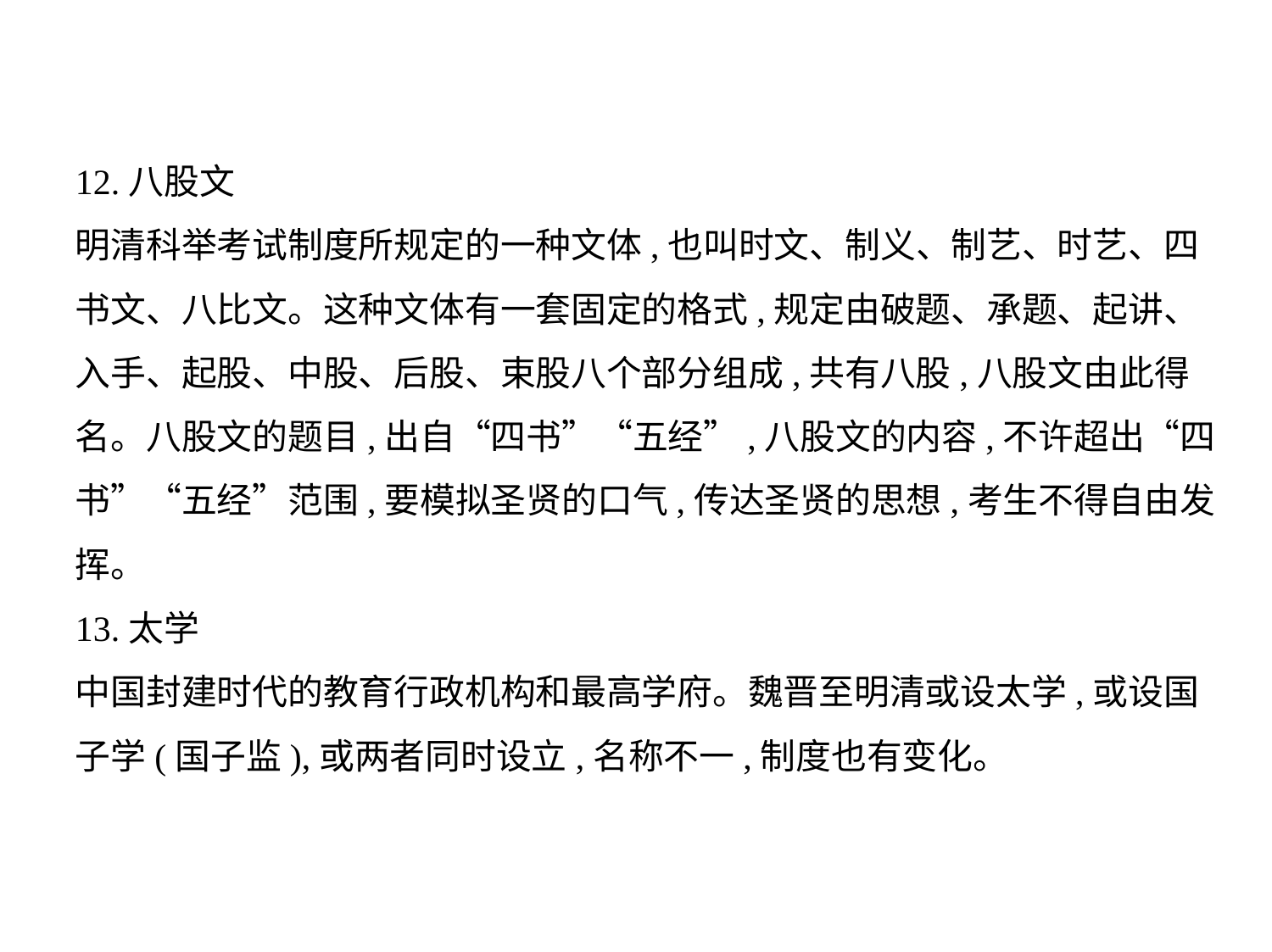

12.八股文
明清科举考试制度所规定的一种文体,也叫时文、制义、制艺、时艺、四
书文、八比文。这种文体有一套固定的格式,规定由破题、承题、起讲、
入手、起股、中股、后股、束股八个部分组成,共有八股,八股文由此得
名。八股文的题目,出自“四书”“五经”,八股文的内容,不许超出“四
书”“五经”范围,要模拟圣贤的口气,传达圣贤的思想,考生不得自由发
挥。
13.太学
中国封建时代的教育行政机构和最高学府。魏晋至明清或设太学,或设国
子学(国子监),或两者同时设立,名称不一,制度也有变化。